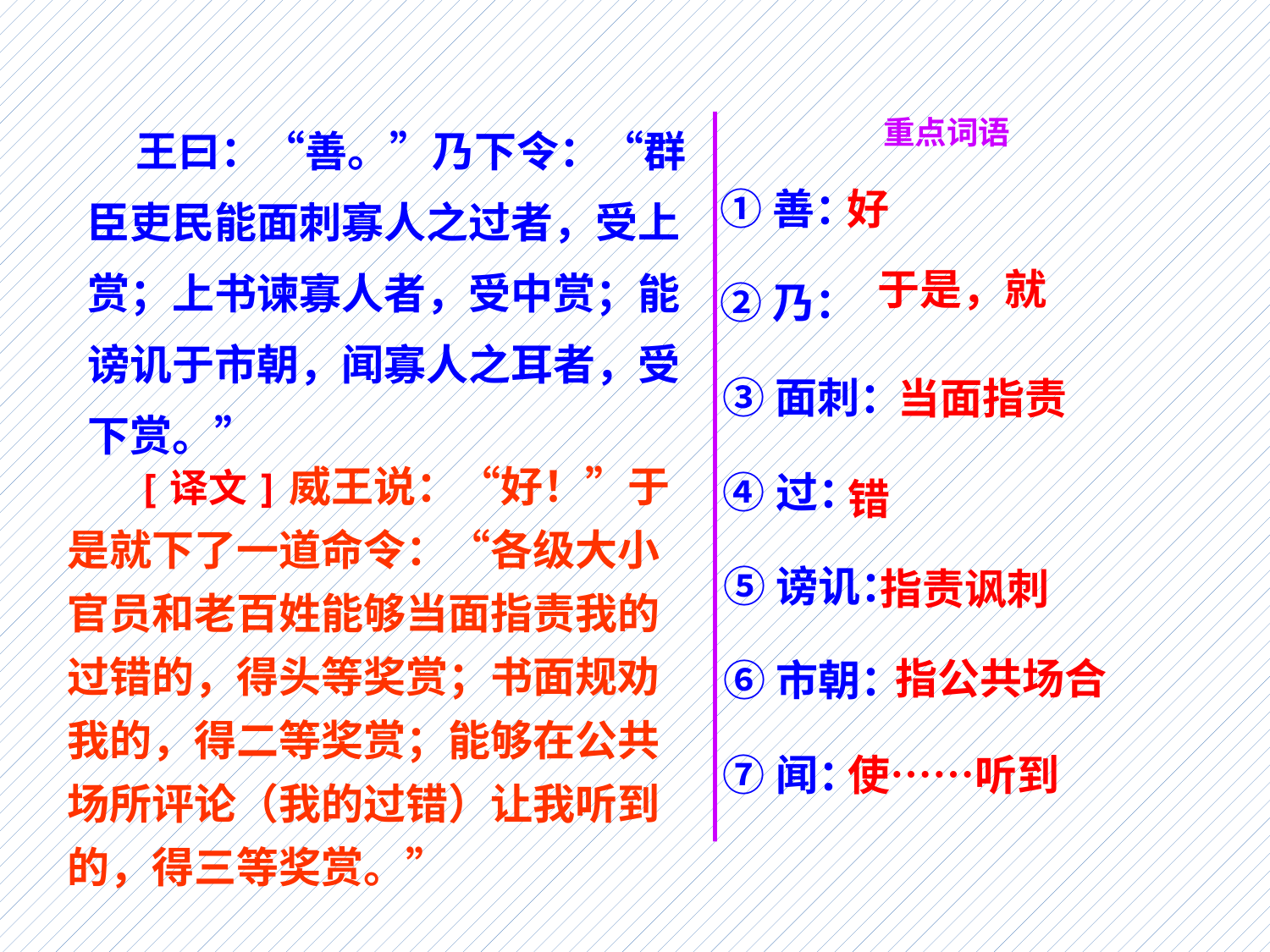

王曰：“善。”乃下令：“群臣吏民能面刺寡人之过者，受上赏；上书谏寡人者，受中赏；能谤讥于市朝，闻寡人之耳者，受下赏。”
重点词语

①善：
好
于是，就
②乃：
③面刺：
当面指责
   [译文]威王说：“好！”于是就下了一道命令：“各级大小官员和老百姓能够当面指责我的过错的，得头等奖赏；书面规劝我的，得二等奖赏；能够在公共场所评论（我的过错）让我听到的，得三等奖赏。”
④过：
错
⑤谤讥：
指责讽刺
指公共场合
⑥市朝：
⑦闻：
使……听到